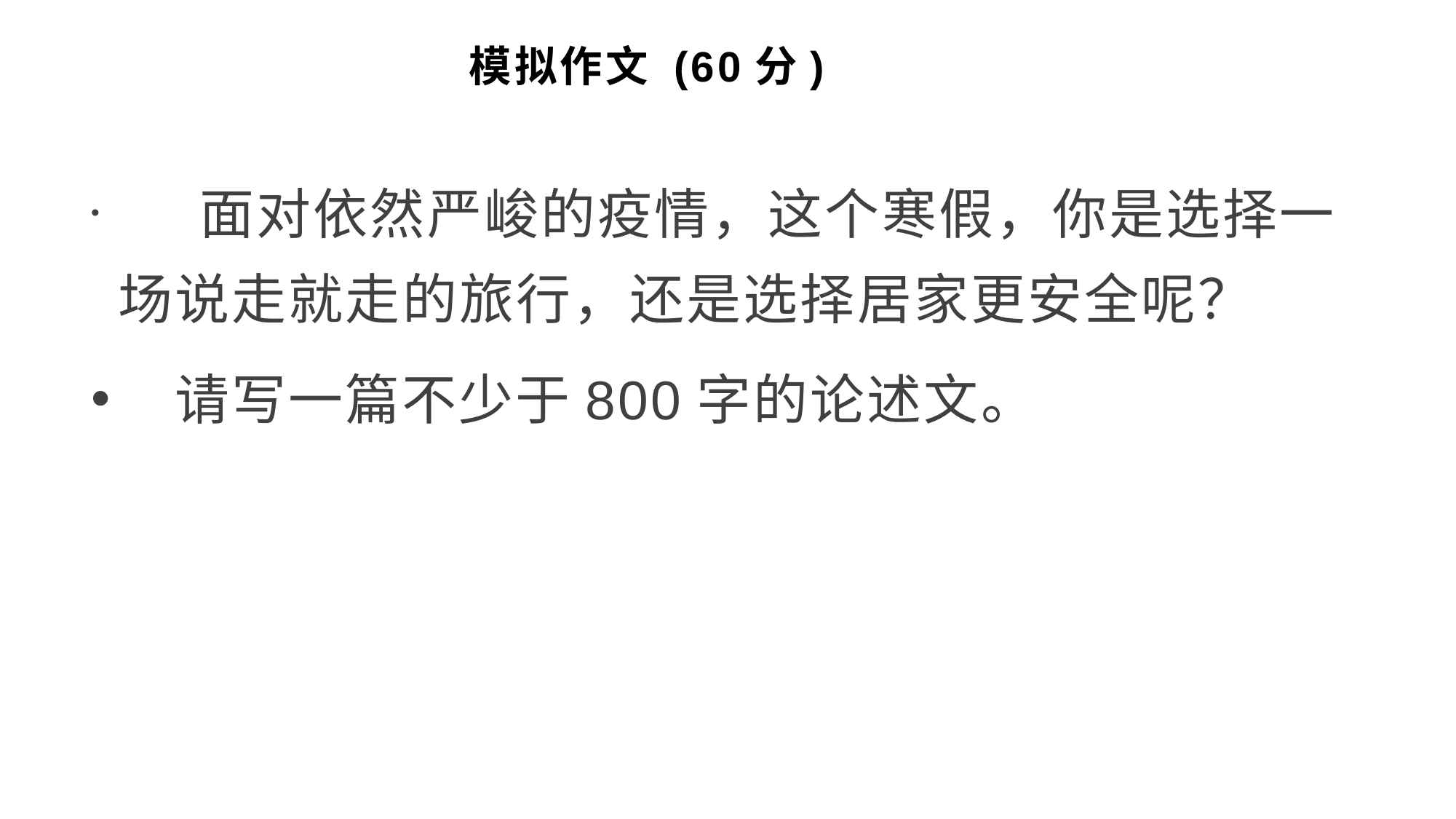

# 模拟作文 (60分)
        面对依然严峻的疫情，这个寒假，你是选择一场说走就走的旅行，还是选择居家更安全呢？
   请写一篇不少于800字的论述文。